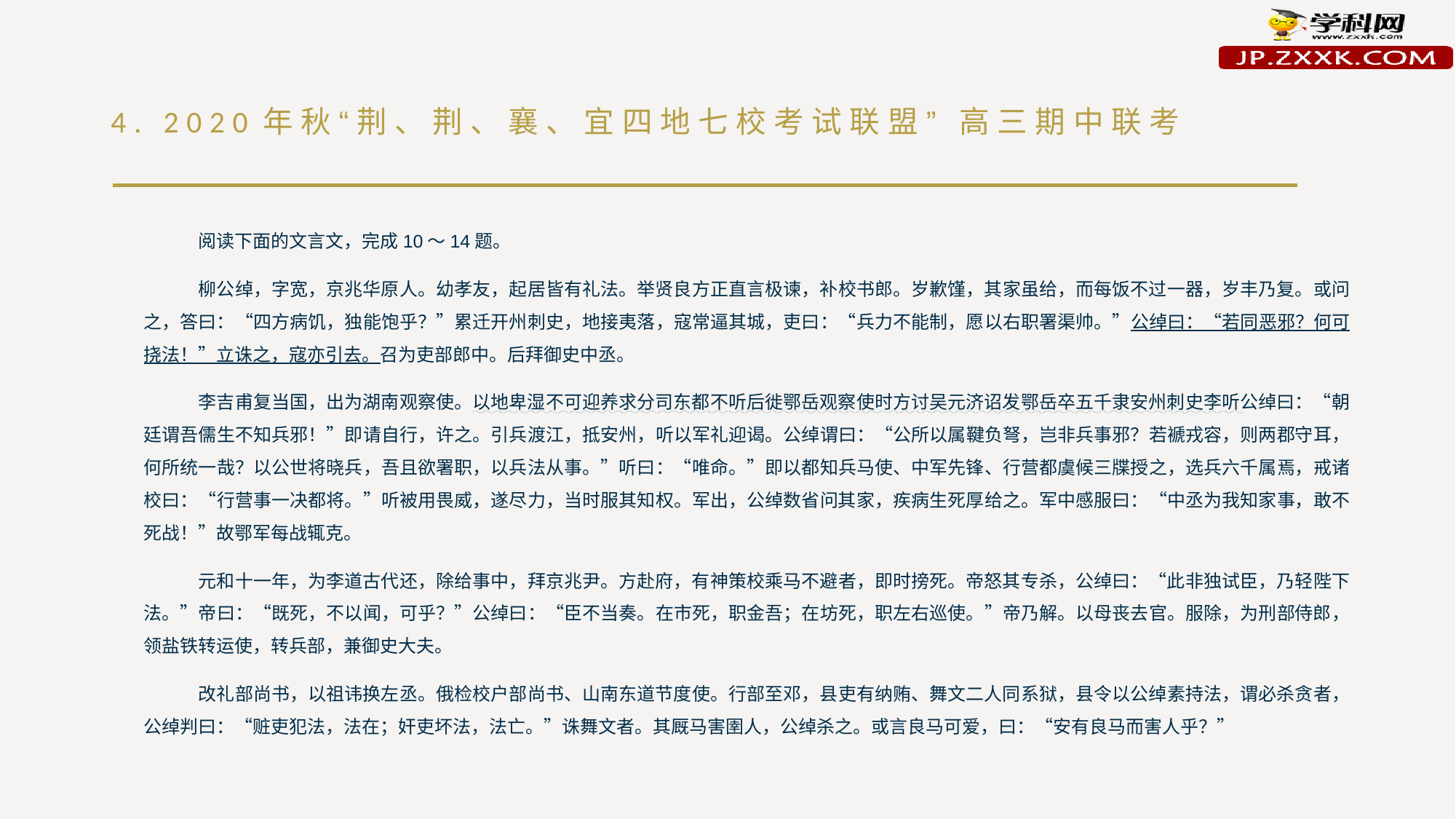

# 4. 2020年秋“荆、荆、襄、宜四地七校考试联盟” 高三期中联考
阅读下面的文言文，完成10～14题。
柳公绰，字宽，京兆华原人。幼孝友，起居皆有礼法。举贤良方正直言极谏，补校书郎。岁歉馑，其家虽给，而每饭不过一器，岁丰乃复。或问之，答曰：“四方病饥，独能饱乎？”累迁开州刺史，地接夷落，寇常逼其城，吏曰：“兵力不能制，愿以右职署渠帅。”公绰曰：“若同恶邪？何可挠法！”立诛之，寇亦引去。召为吏部郎中。后拜御史中丞。
李吉甫复当国，出为湖南观察使。以地卑湿不可迎养求分司东都不听后徙鄂岳观察使时方讨吴元济诏发鄂岳卒五千隶安州刺史李听公绰曰：“朝廷谓吾儒生不知兵邪！”即请自行，许之。引兵渡江，抵安州，听以军礼迎谒。公绰谓曰：“公所以属鞬负弩，岂非兵事邪？若褫戎容，则两郡守耳，何所统一哉？以公世将晓兵，吾且欲署职，以兵法从事。”听曰：“唯命。”即以都知兵马使、中军先锋、行营都虞候三牒授之，选兵六千属焉，戒诸校曰：“行营事一决都将。”听被用畏威，遂尽力，当时服其知权。军出，公绰数省问其家，疾病生死厚给之。军中感服曰：“中丞为我知家事，敢不死战！”故鄂军每战辄克。
元和十一年，为李道古代还，除给事中，拜京兆尹。方赴府，有神策校乘马不避者，即时搒死。帝怒其专杀，公绰曰：“此非独试臣，乃轻陛下法。”帝曰：“既死，不以闻，可乎？”公绰曰：“臣不当奏。在市死，职金吾；在坊死，职左右巡使。”帝乃解。以母丧去官。服除，为刑部侍郎，领盐铁转运使，转兵部，兼御史大夫。
改礼部尚书，以祖讳换左丞。俄检校户部尚书、山南东道节度使。行部至邓，县吏有纳贿、舞文二人同系狱，县令以公绰素持法，谓必杀贪者，公绰判曰：“赃吏犯法，法在；奸吏坏法，法亡。”诛舞文者。其厩马害圉人，公绰杀之。或言良马可爱，曰：“安有良马而害人乎？”